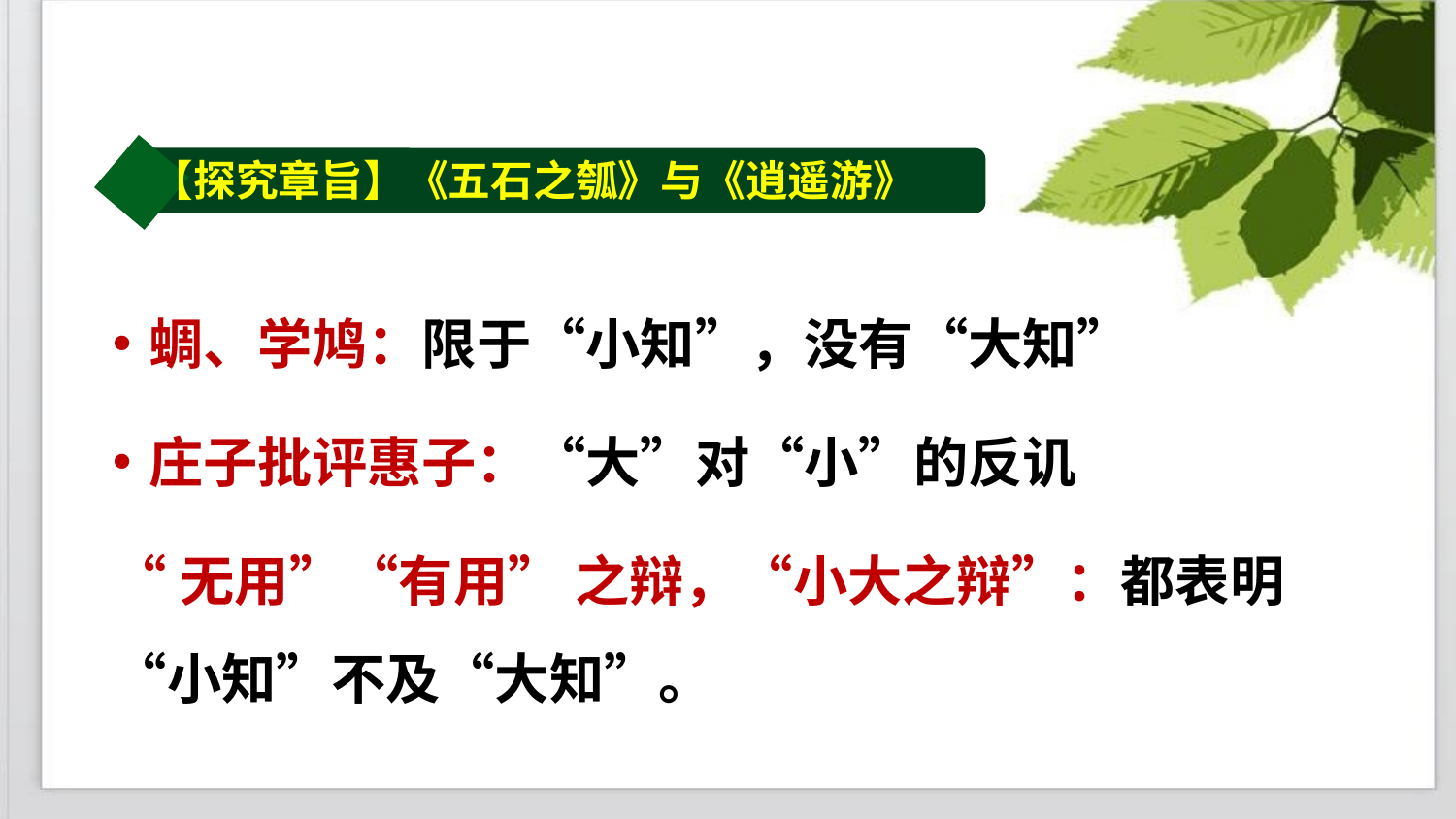

【探究章旨】《五石之瓠》与《逍遥游》

蜩、学鸠：限于“小知”，没有“大知”
庄子批评惠子：“大”对“小”的反讥
“无用”“有用” 之辩，“小大之辩”：都表明“小知”不及“大知”。